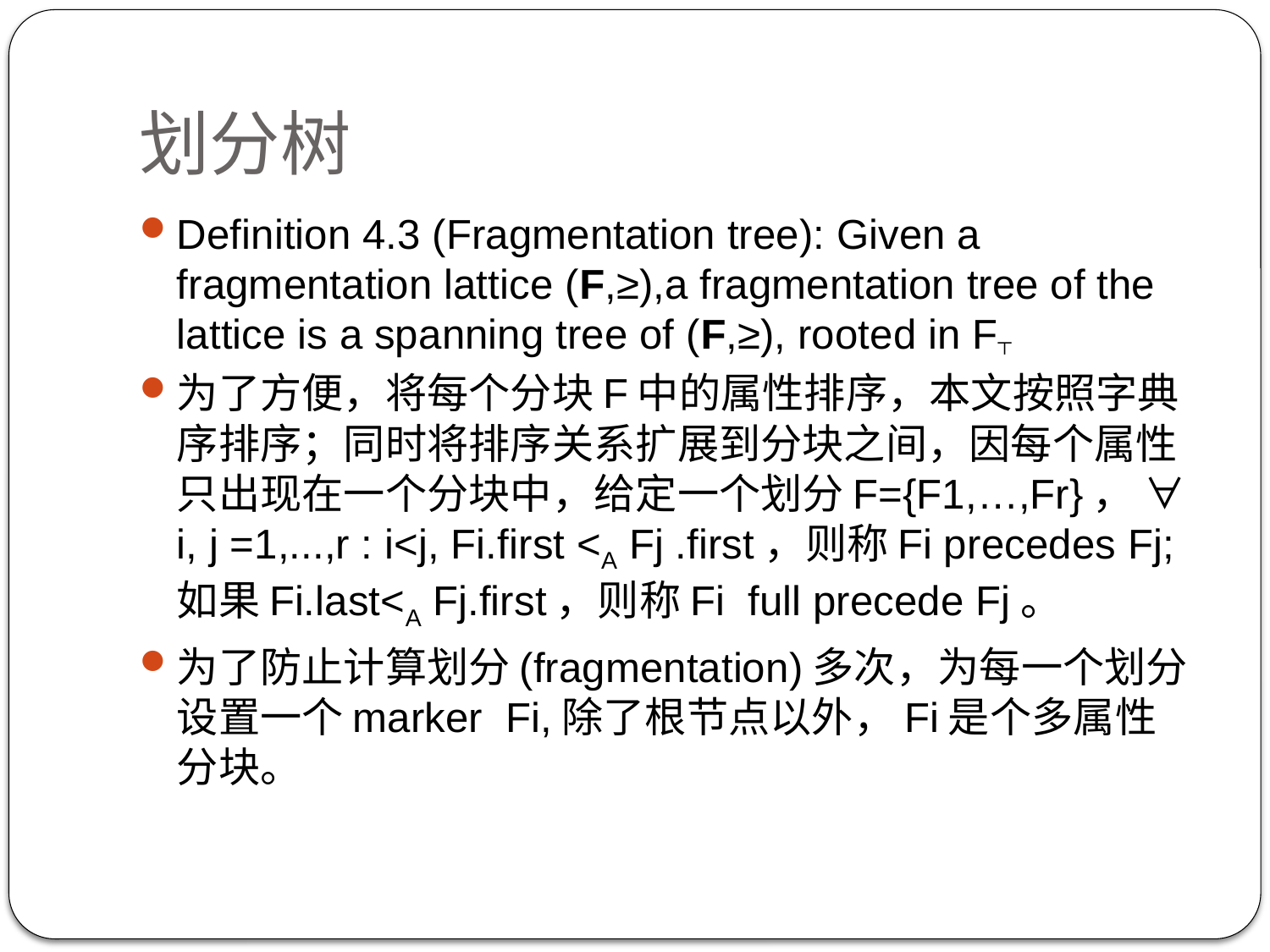

# 划分树

Definition 4.3 (Fragmentation tree): Given a fragmentation lattice (F,≥),a fragmentation tree of the lattice is a spanning tree of (F,≥), rooted in F┬
为了方便，将每个分块F中的属性排序，本文按照字典序排序；同时将排序关系扩展到分块之间，因每个属性只出现在一个分块中，给定一个划分F={F1,…,Fr}， ∀i, j =1,...,r : i<j, Fi.first <A Fj .first，则称Fi precedes Fj;如果Fi.last<A Fj.first，则称Fi  full precede Fj。
为了防止计算划分(fragmentation)多次，为每一个划分设置一个marker  Fi,除了根节点以外，Fi是个多属性分块。